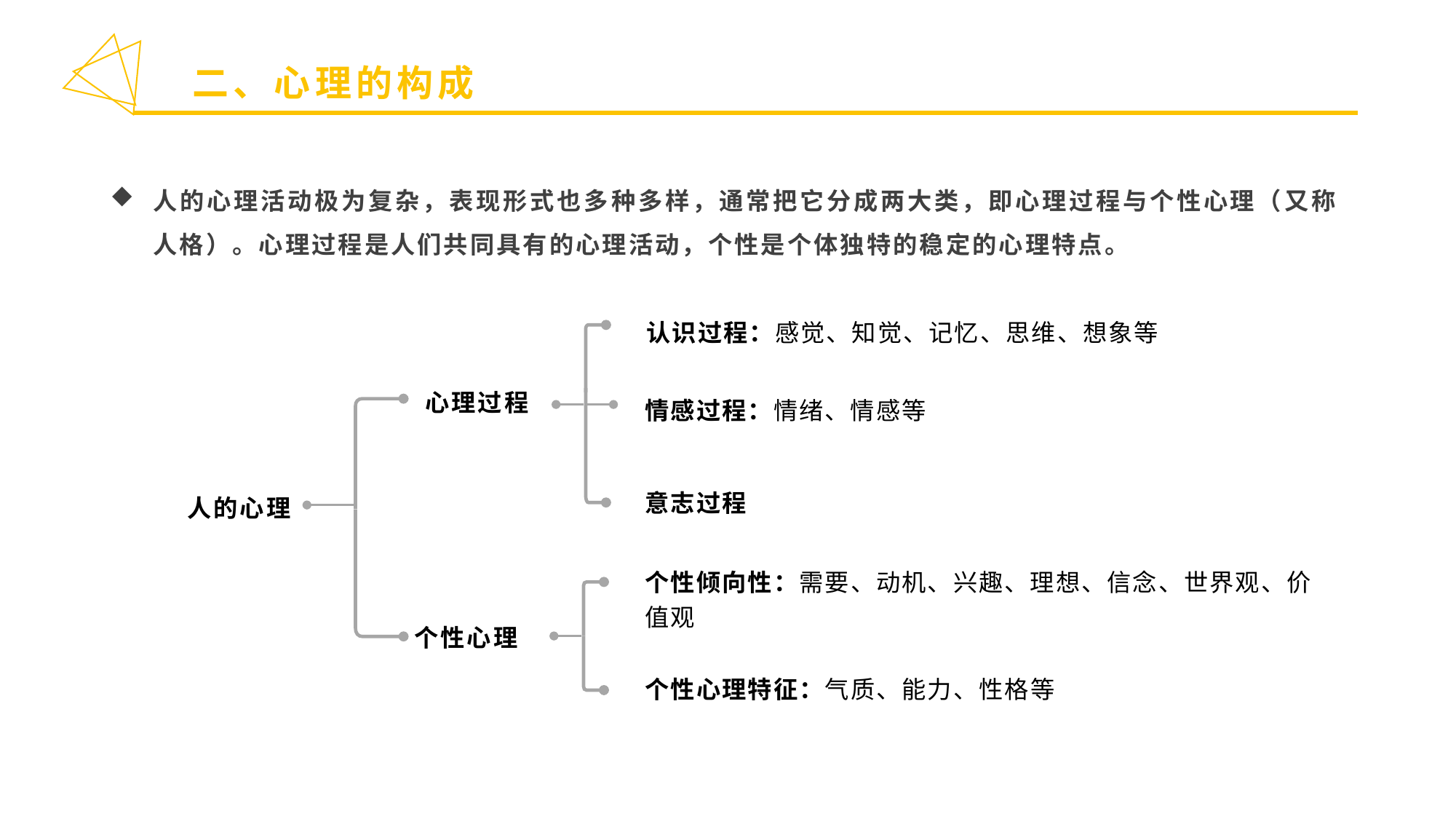

二、心理的构成
人的心理活动极为复杂，表现形式也多种多样，通常把它分成两大类，即心理过程与个性心理（又称人格）。心理过程是人们共同具有的心理活动，个性是个体独特的稳定的心理特点。
认识过程：感觉、知觉、记忆、思维、想象等

心理过程
情感过程：情绪、情感等

意志过程
人的心理
个性倾向性：需要、动机、兴趣、理想、信念、世界观、价值观

个性心理
个性心理特征：气质、能力、性格等